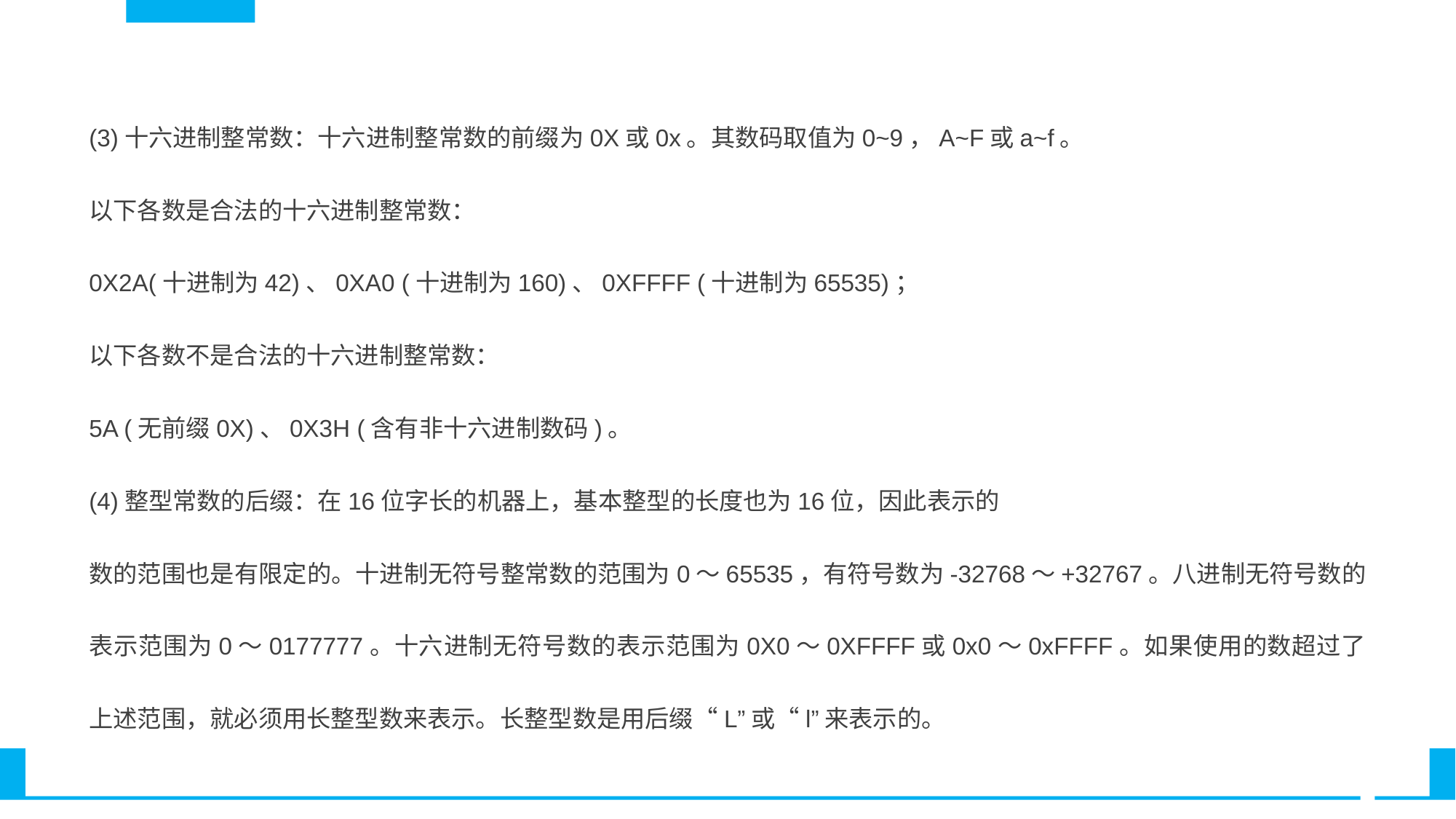

(3)十六进制整常数：十六进制整常数的前缀为0X或0x。其数码取值为0~9，A~F或a~f。
以下各数是合法的十六进制整常数：
0X2A(十进制为42)、0XA0 (十进制为160)、0XFFFF (十进制为65535)；
以下各数不是合法的十六进制整常数：
5A (无前缀0X)、0X3H (含有非十六进制数码)。
(4)整型常数的后缀：在16位字长的机器上，基本整型的长度也为16位，因此表示的
数的范围也是有限定的。十进制无符号整常数的范围为0～65535，有符号数为-32768～+32767。八进制无符号数的表示范围为0～0177777。十六进制无符号数的表示范围为0X0～0XFFFF或0x0～0xFFFF。如果使用的数超过了上述范围，就必须用长整型数来表示。长整型数是用后缀“L”或“l”来表示的。